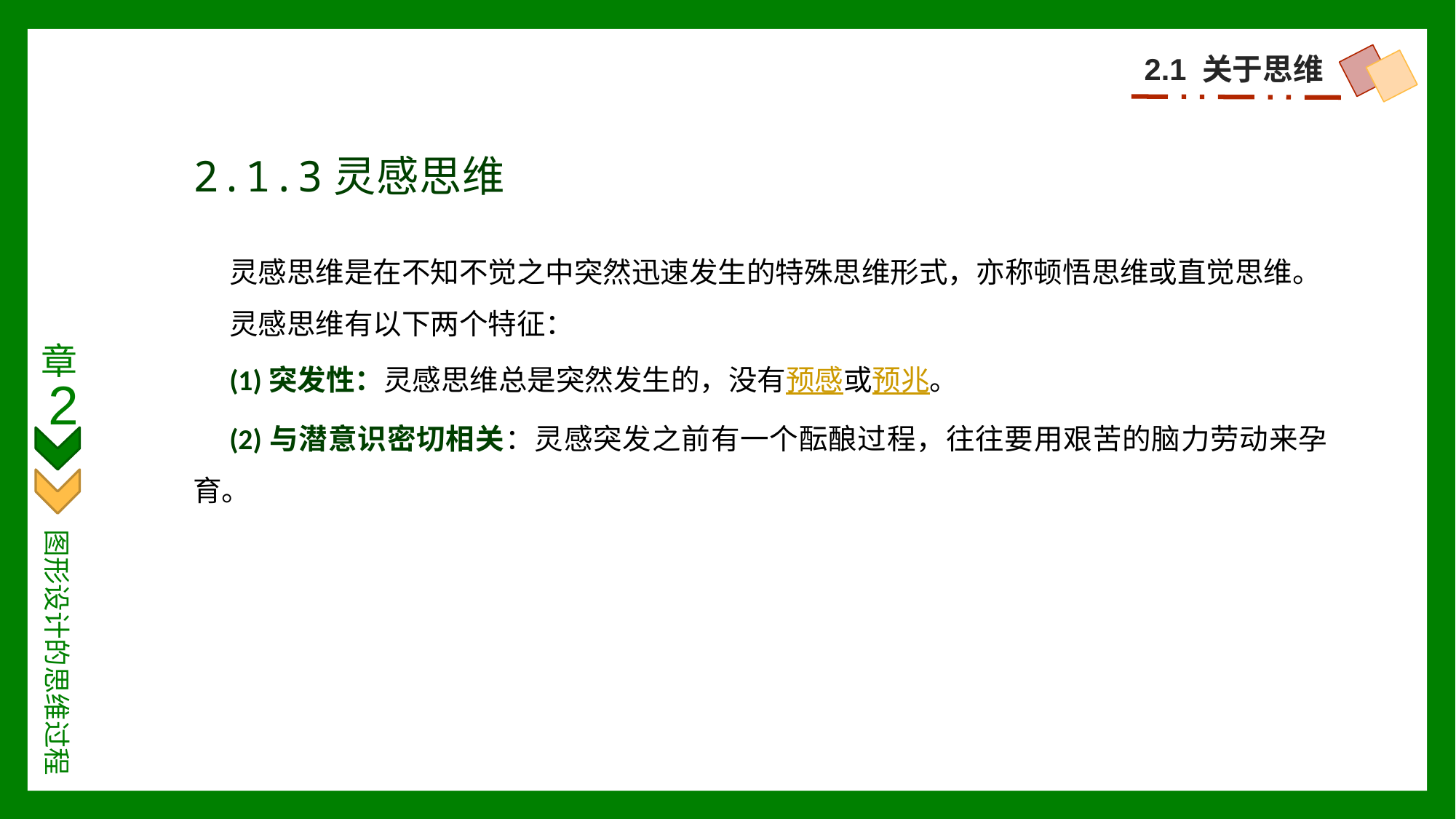

2.1 关于思维

2.1.3灵感思维

灵感思维是在不知不觉之中突然迅速发生的特殊思维形式，亦称顿悟思维或直觉思维。
灵感思维有以下两个特征：
(1)突发性：灵感思维总是突然发生的，没有预感或预兆。
(2)与潜意识密切相关：灵感突发之前有一个酝酿过程，往往要用艰苦的脑力劳动来孕育。
章
2

图形设计的思维过程